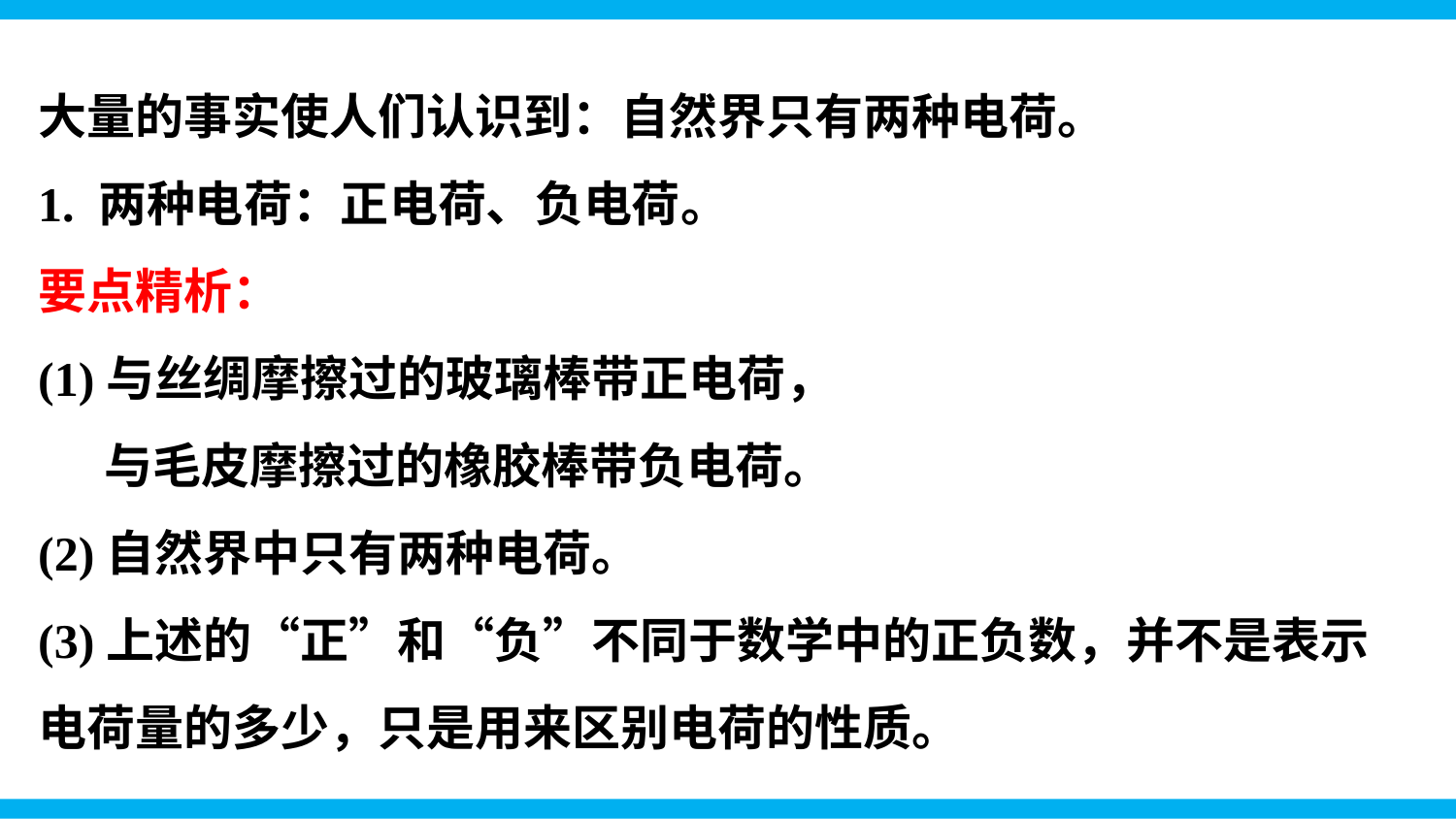

大量的事实使人们认识到：自然界只有两种电荷。
1. 两种电荷：正电荷、负电荷。
要点精析：
(1)与丝绸摩擦过的玻璃棒带正电荷，
     与毛皮摩擦过的橡胶棒带负电荷。
(2)自然界中只有两种电荷。
(3)上述的“正”和“负”不同于数学中的正负数，并不是表示电荷量的多少，只是用来区别电荷的性质。